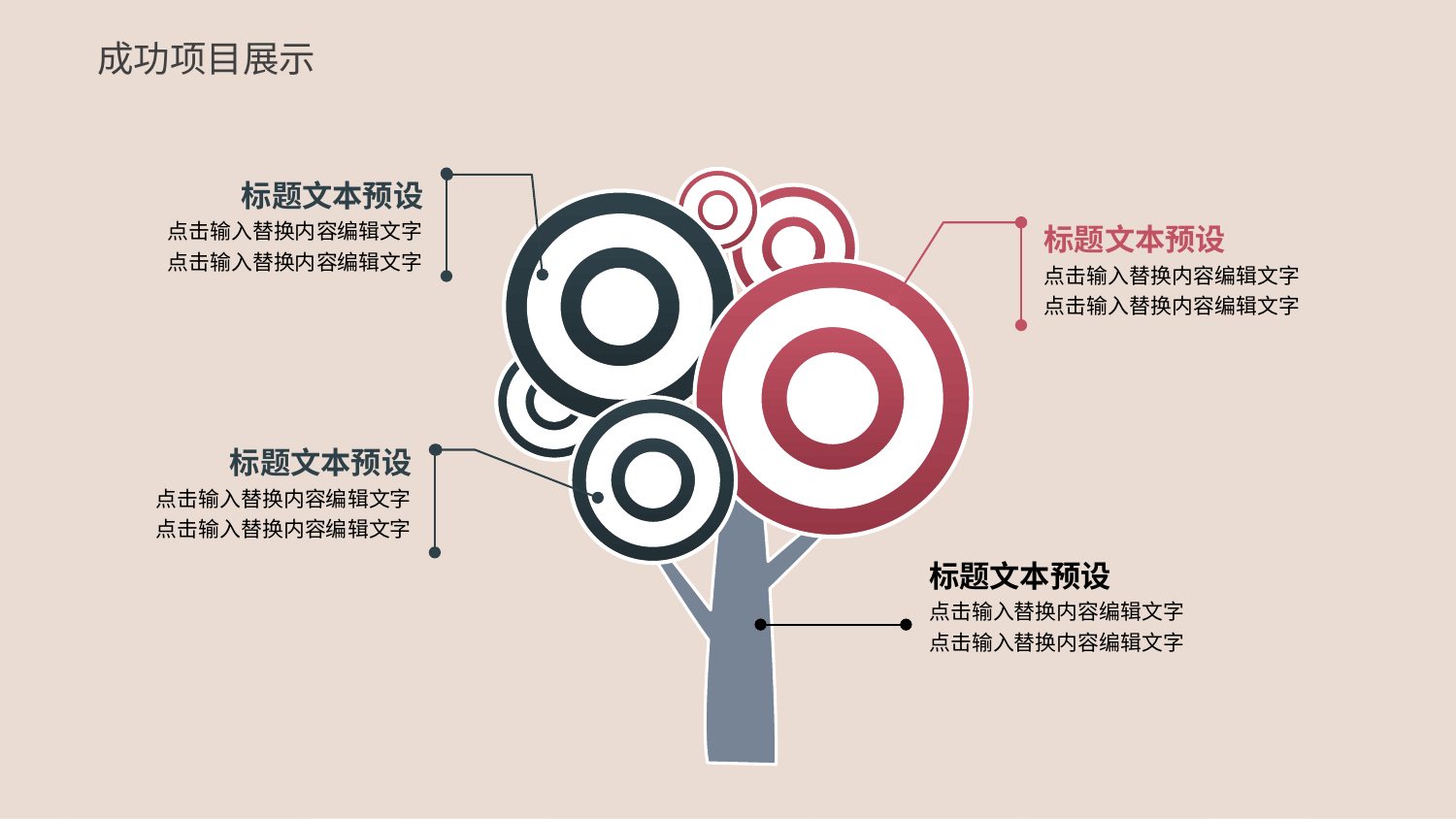

成功项目展示

标题文本预设
点击输入替换内容编辑文字
点击输入替换内容编辑文字

标题文本预设
点击输入替换内容编辑文字
点击输入替换内容编辑文字

标题文本预设
点击输入替换内容编辑文字
点击输入替换内容编辑文字

标题文本预设
点击输入替换内容编辑文字
点击输入替换内容编辑文字